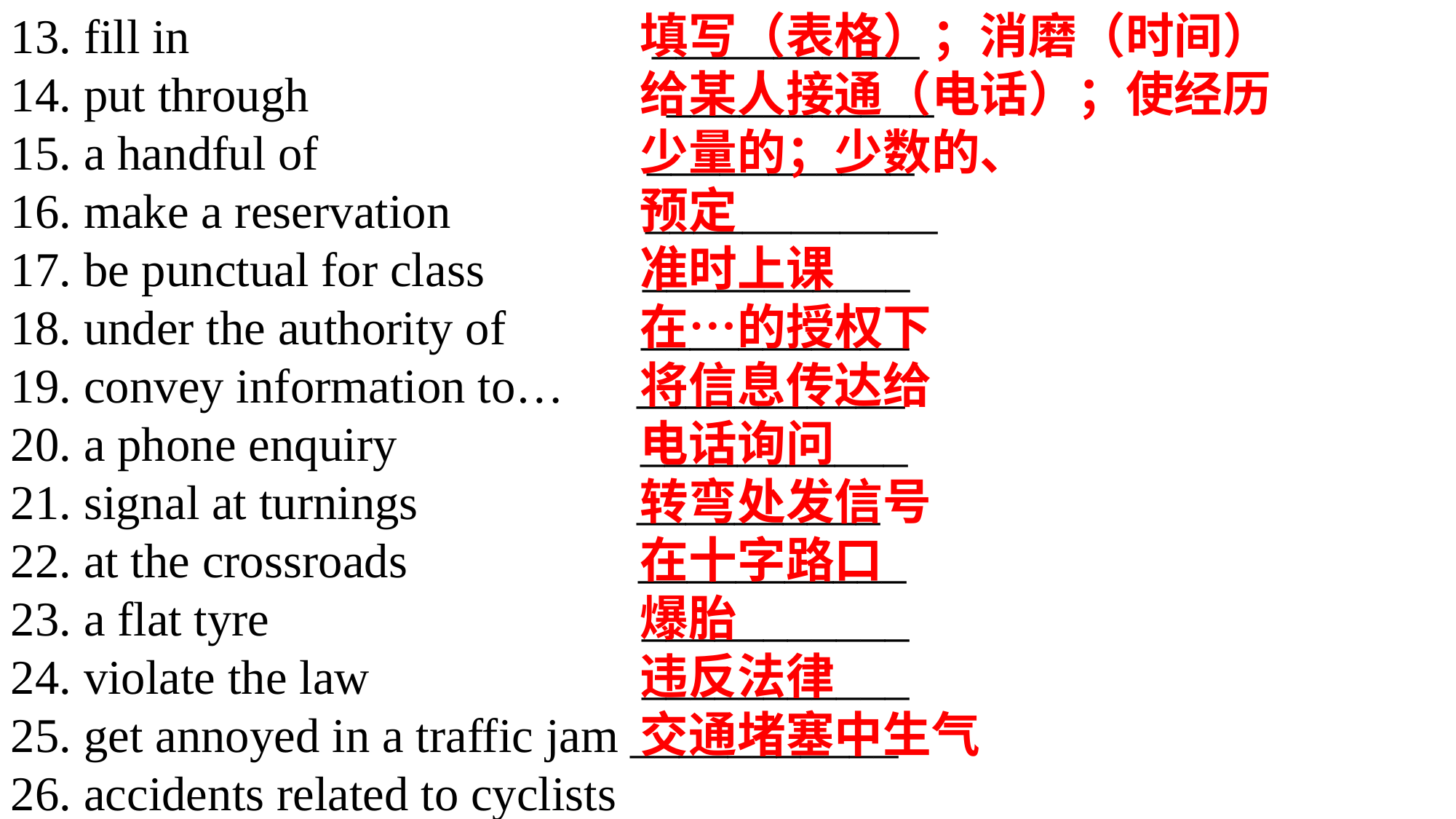

13. fill in                                      ___________
14. put through	                           ___________
15. a handful of                           ___________
16. make a reservation                ____________
17. be punctual for class             ___________
18. under the authority of	       ___________
19. convey information to…      ___________
20. a phone enquiry                    ___________
21. signal at turnings                  __________
22. at the crossroads                   ___________
23. a flat tyre		                ___________
24. violate the law	                ___________
25. get annoyed in a traffic jam ___________
26. accidents related to cyclists
     and pedestrians_________________

填写（表格）；消磨（时间）
给某人接通（电话）；使经历
少量的；少数的、
预定
准时上课
在…的授权下
将信息传达给
电话询问
转弯处发信号
在十字路口
爆胎
违反法律
交通堵塞中生气

和骑自行车的人及行人有关的事故